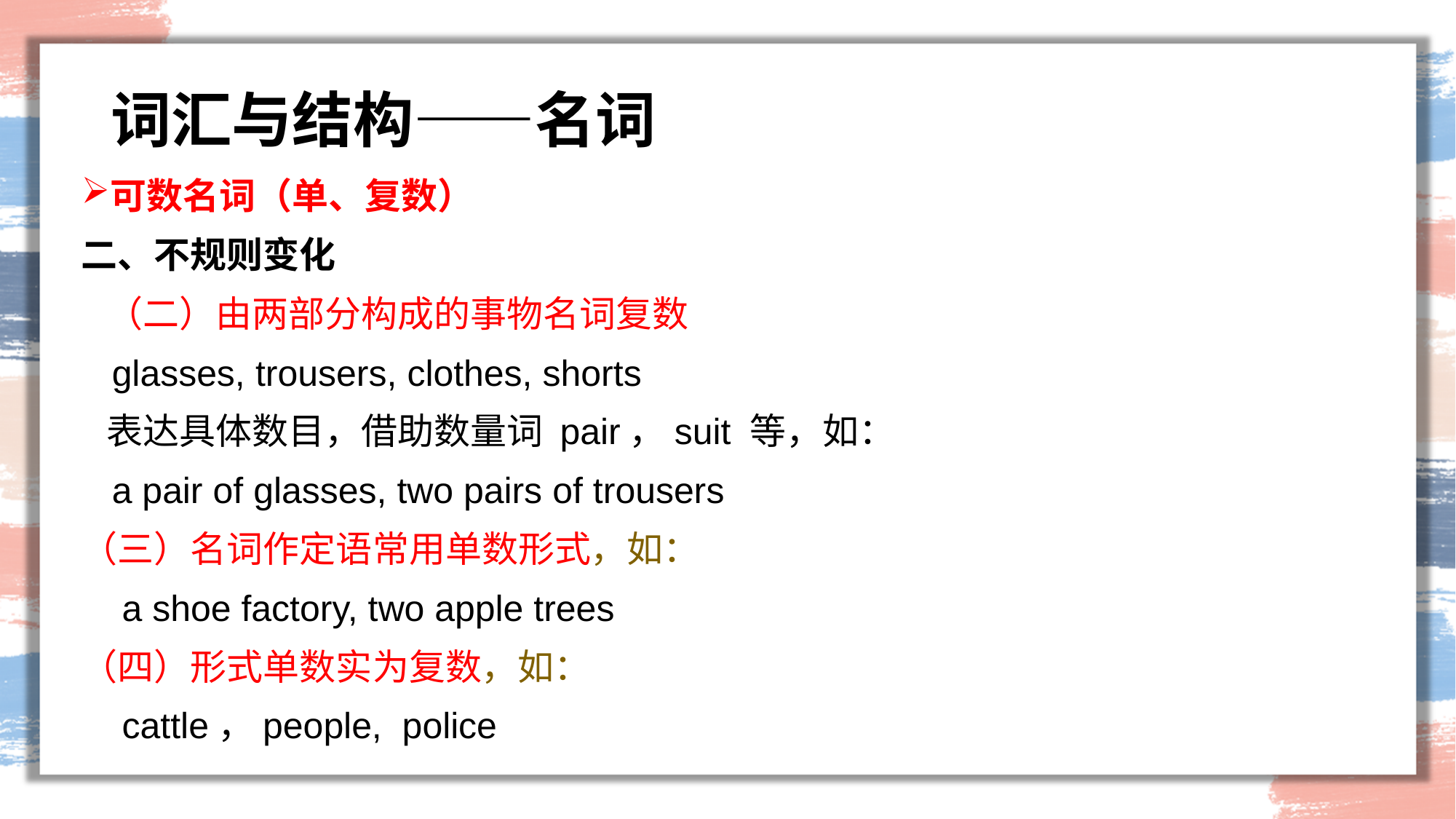

# 词汇与结构——名词
可数名词（单、复数）
二、不规则变化
  （二）由两部分构成的事物名词复数
   glasses, trousers, clothes, shorts
  表达具体数目，借助数量词 pair，suit 等，如：
   a pair of glasses, two pairs of trousers
（三）名词作定语常用单数形式，如：
    a shoe factory, two apple trees
（四）形式单数实为复数，如：
    cattle，people,  police